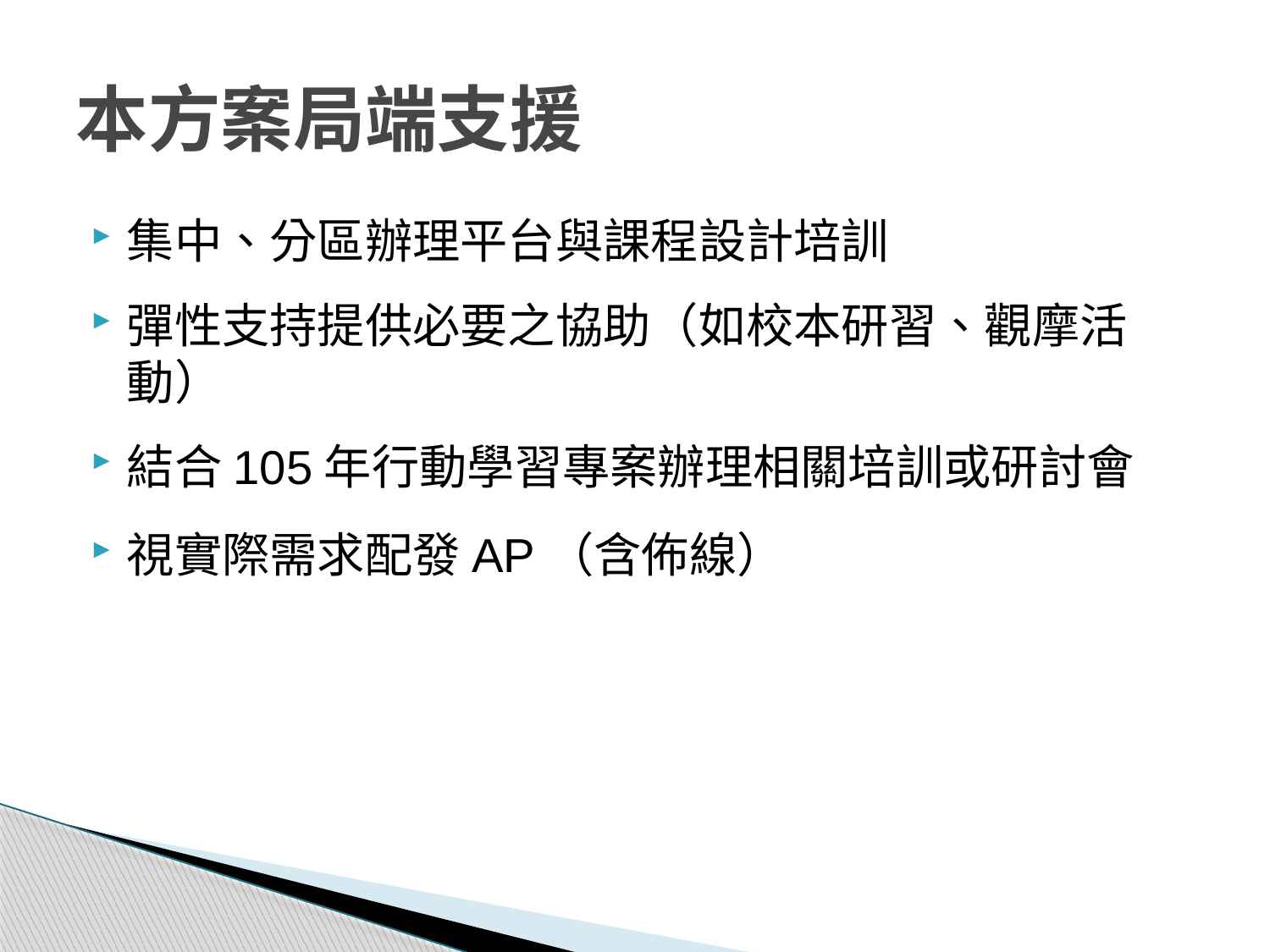

# 本方案局端支援
集中、分區辦理平台與課程設計培訓
彈性支持提供必要之協助（如校本研習、觀摩活動）
結合105年行動學習專案辦理相關培訓或研討會
視實際需求配發AP（含佈線）